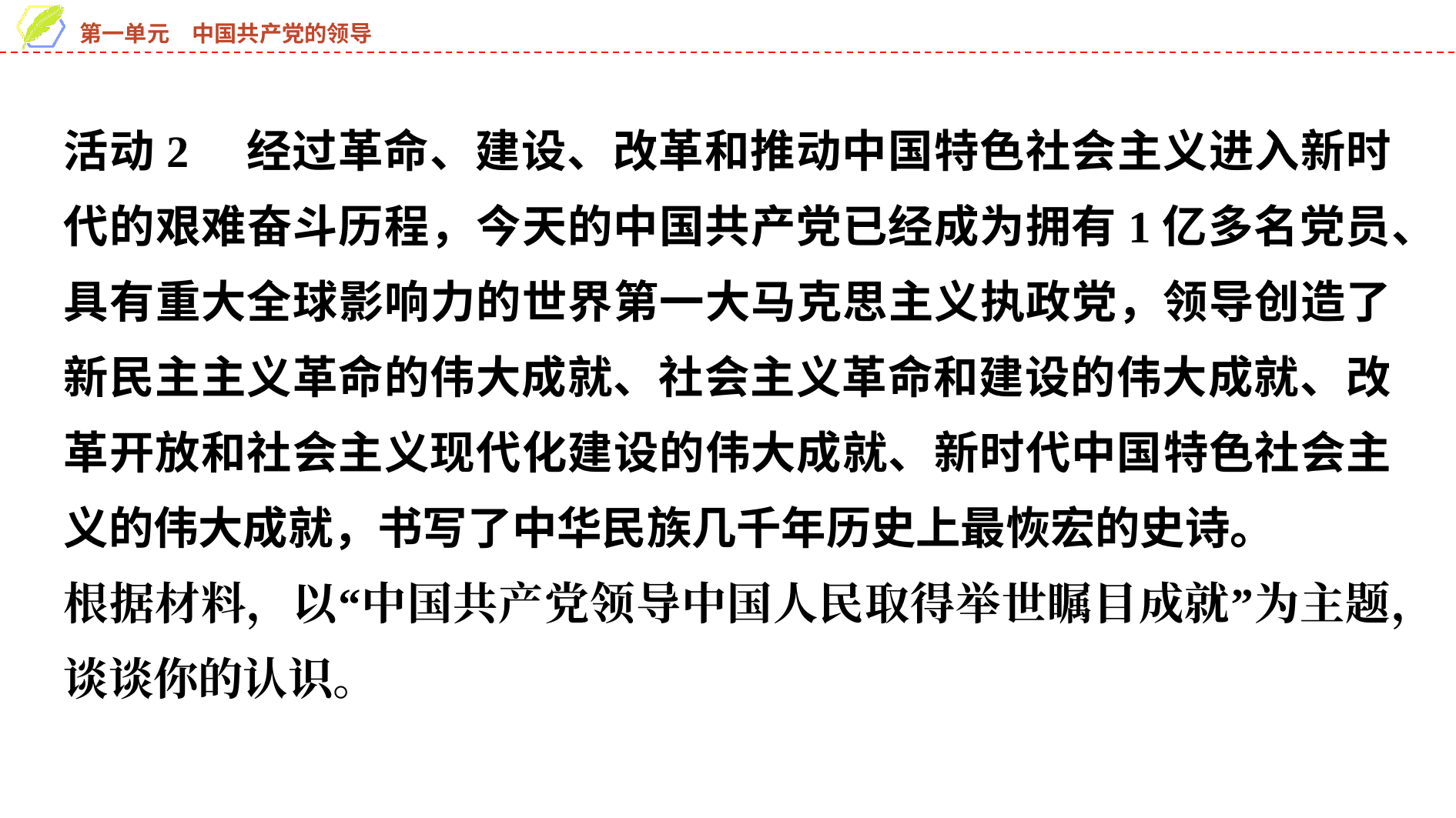

活动2　经过革命、建设、改革和推动中国特色社会主义进入新时代的艰难奋斗历程，今天的中国共产党已经成为拥有1亿多名党员、具有重大全球影响力的世界第一大马克思主义执政党，领导创造了新民主主义革命的伟大成就、社会主义革命和建设的伟大成就、改革开放和社会主义现代化建设的伟大成就、新时代中国特色社会主义的伟大成就，书写了中华民族几千年历史上最恢宏的史诗。
根据材料，以“中国共产党领导中国人民取得举世瞩目成就”为主题，谈谈你的认识。